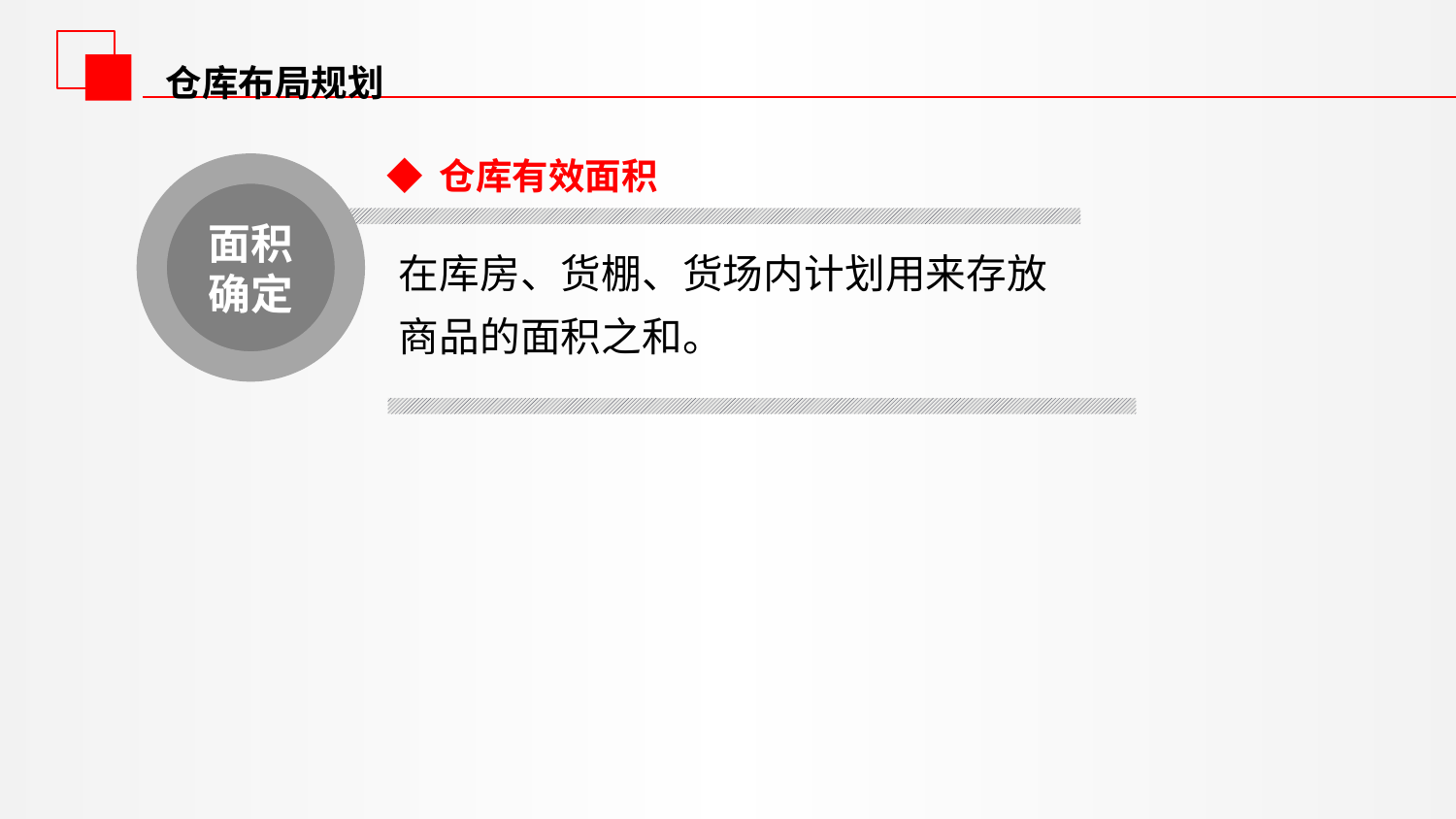

仓库布局规划
◆ 仓库有效面积
面积确定

在库房、货棚、货场内计划用来存放商品的面积之和。